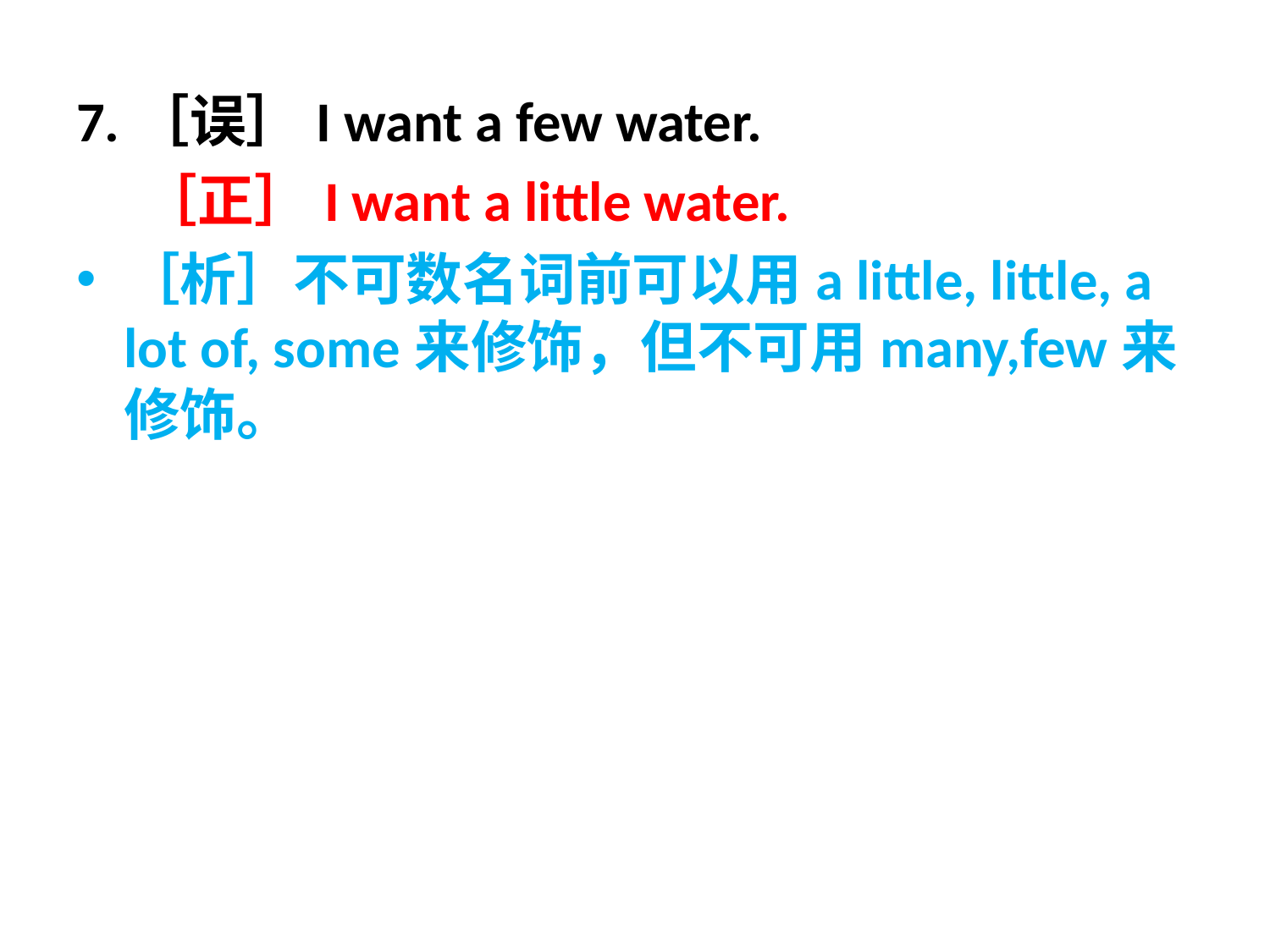

7.［误］I want a few water.
    ［正］I want a little water.
［析］不可数名词前可以用a little, little, a lot of, some来修饰，但不可用many,few来修饰。